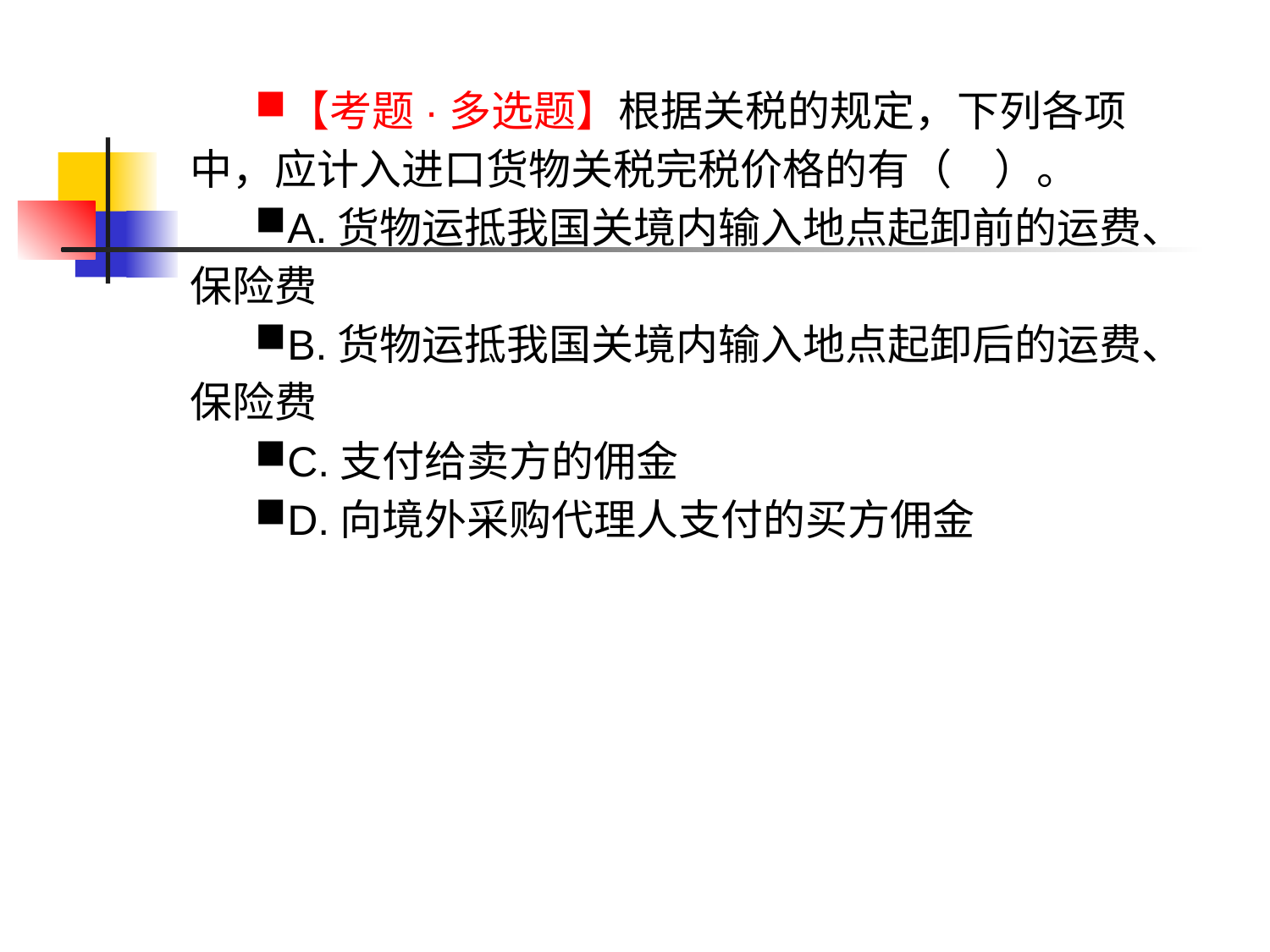

#
【考题·多选题】根据关税的规定，下列各项中，应计入进口货物关税完税价格的有（　）。
A.货物运抵我国关境内输入地点起卸前的运费、保险费
B.货物运抵我国关境内输入地点起卸后的运费、保险费
C.支付给卖方的佣金
D.向境外采购代理人支付的买方佣金